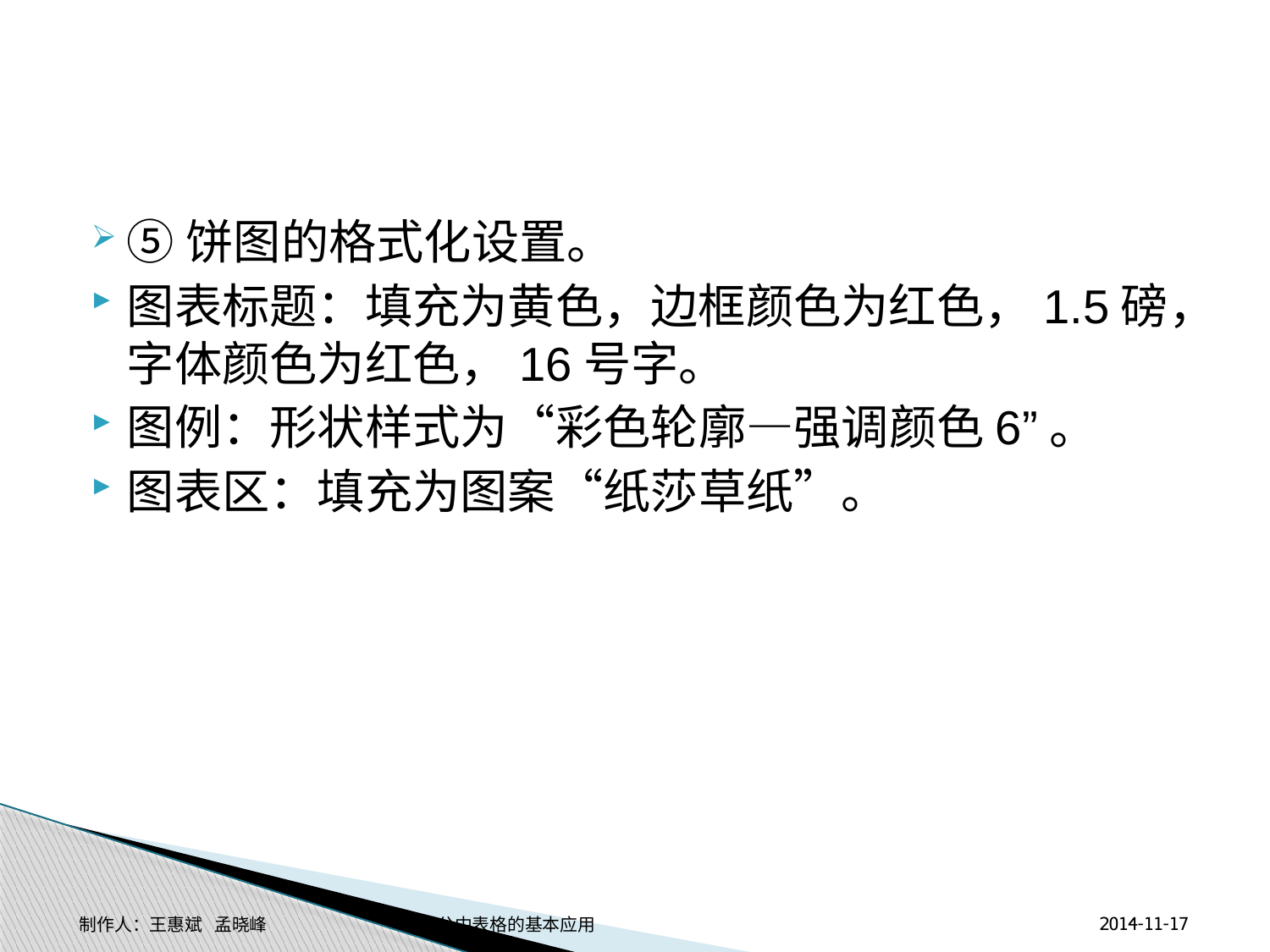

#
⑤饼图的格式化设置。
图表标题：填充为黄色，边框颜色为红色，1.5磅，字体颜色为红色，16号字。
图例：形状样式为“彩色轮廓—强调颜色6”。
图表区：填充为图案“纸莎草纸”。
2014-11-17
制作人：王惠斌   孟晓峰                                      办公中表格的基本应用